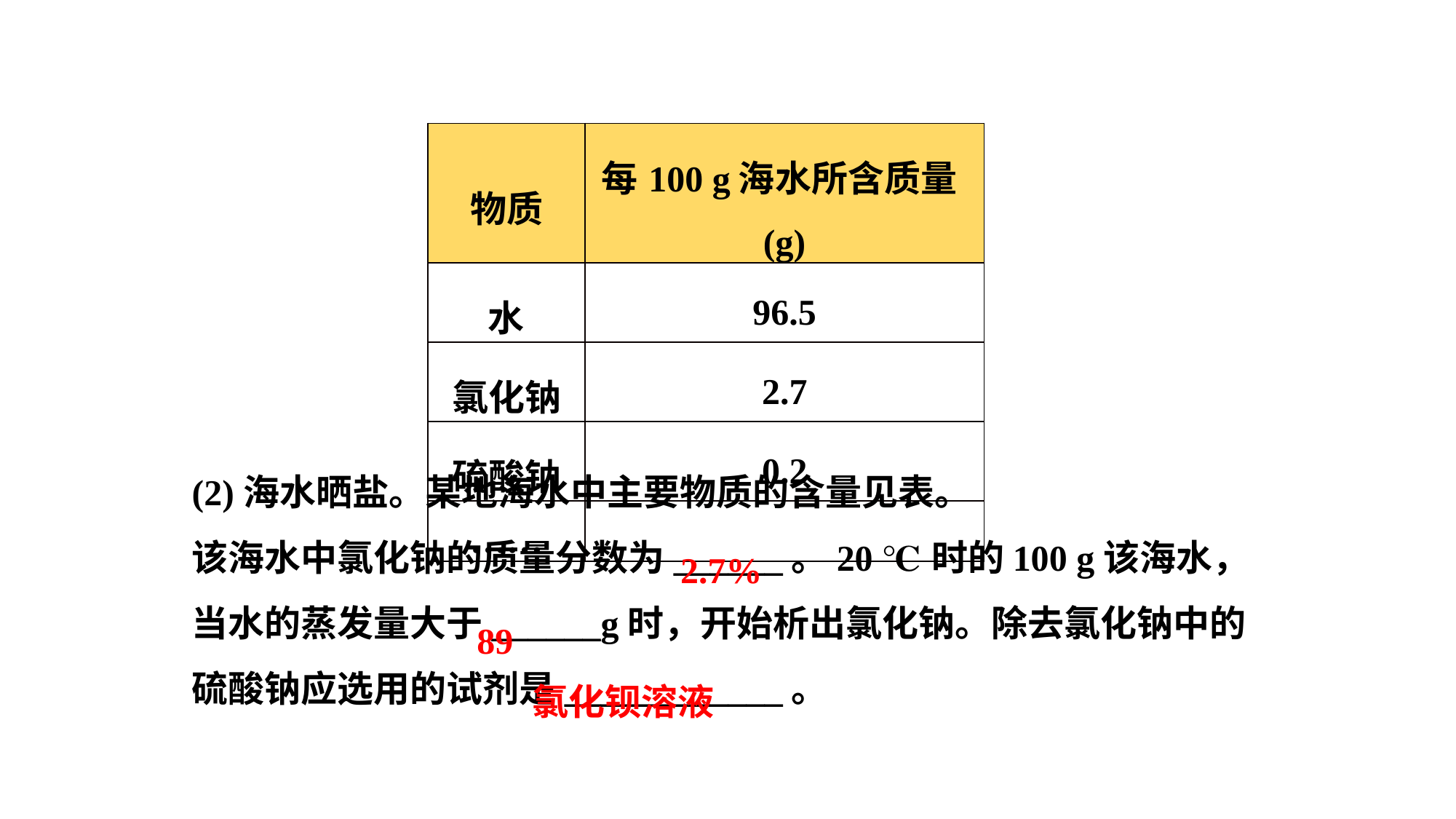

| 物质 | 每100 g海水所含质量(g) |
| --- | --- |
| 水 | 96.5 |
| 氯化钠 | 2.7 |
| 硫酸钠 | 0.2 |
| …… |  |
(2)海水晒盐。某地海水中主要物质的含量见表。该海水中氯化钠的质量分数为______。20 ℃时的100 g该海水，当水的蒸发量大于______g时，开始析出氯化钠。除去氯化钠中的硫酸钠应选用的试剂是____________。
2.7%
89
氯化钡溶液